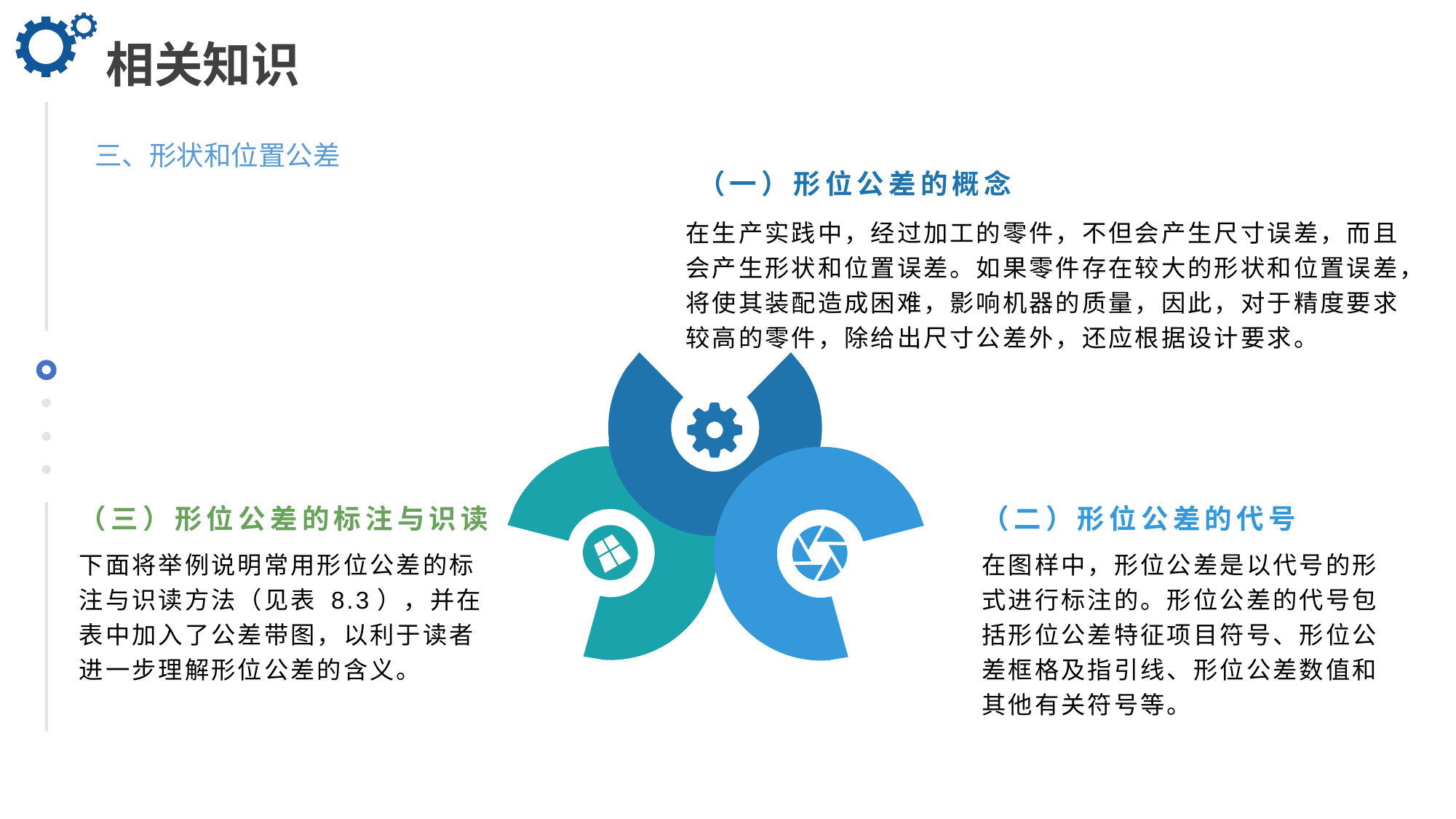

相关知识
三、形状和位置公差
（一）形位公差的概念
在生产实践中，经过加工的零件，不但会产生尺寸误差，而且会产生形状和位置误差。如果零件存在较大的形状和位置误差，将使其装配造成困难，影响机器的质量，因此，对于精度要求较高的零件，除给出尺寸公差外，还应根据设计要求。

（三）形位公差的标注与识读
（二）形位公差的代号

下面将举例说明常用形位公差的标注与识读方法（见表 8.3），并在表中加入了公差带图，以利于读者进一步理解形位公差的含义。
在图样中，形位公差是以代号的形式进行标注的。形位公差的代号包括形位公差特征项目符号、形位公差框格及指引线、形位公差数值和其他有关符号等。
7